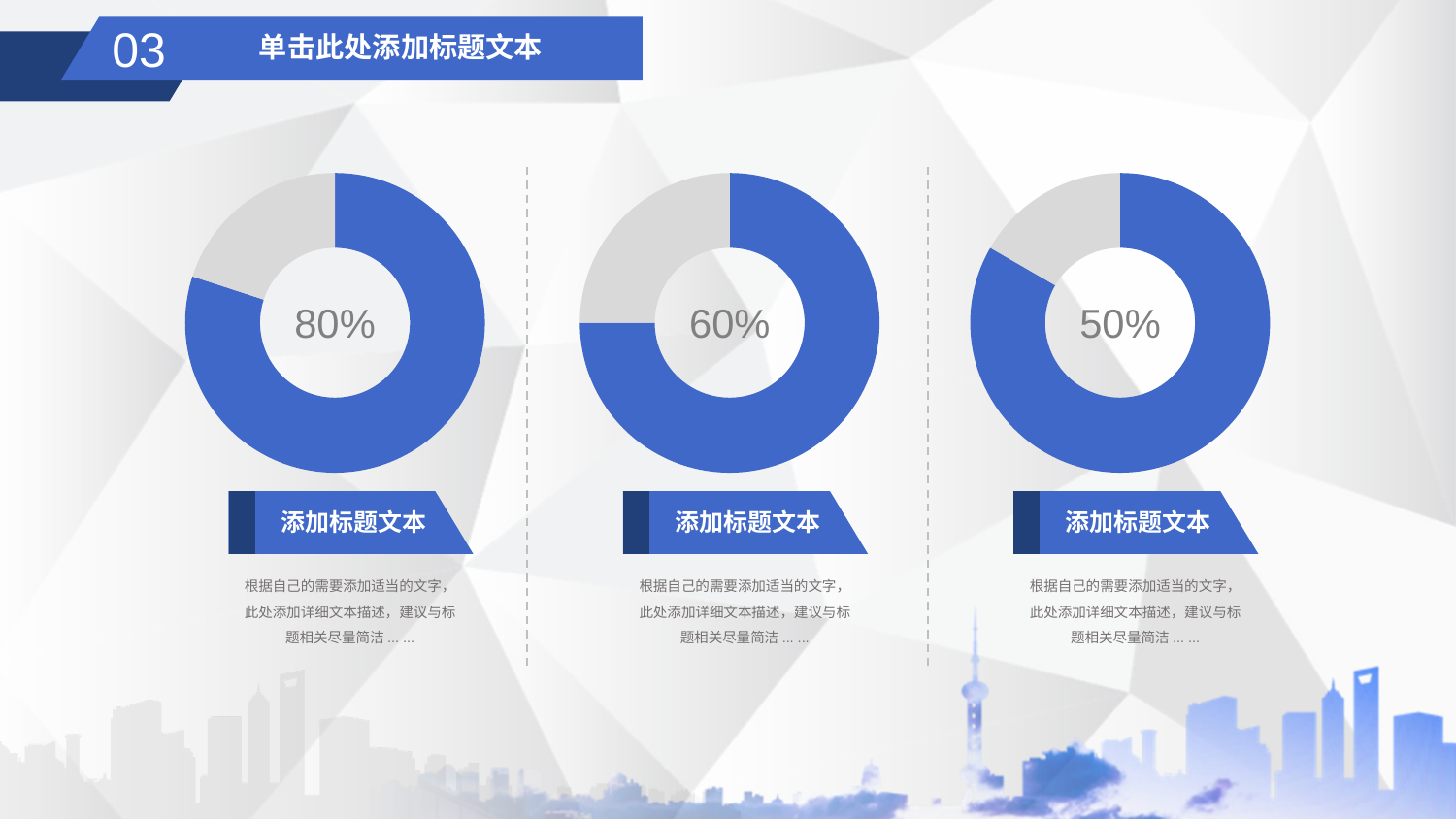

03

单击此处添加标题文本

### Chart

| Category | 销售额 |
|---|---|
| 2015 | 80.0 |
| 2016 | 20.0 |

### Chart

| Category | 销售额 |
|---|---|
| 2015 | 60.0 |
| 2016 | 20.0 |

### Chart

| Category | 销售额 |
|---|---|
| 2015 | 50.0 |
| 2016 | 10.0 |
80%
60%
50%

添加标题文本
根据自己的需要添加适当的文字，此处添加详细文本描述，建议与标题相关尽量简洁... ...
添加标题文本
根据自己的需要添加适当的文字，此处添加详细文本描述，建议与标题相关尽量简洁... ...
添加标题文本
根据自己的需要添加适当的文字，此处添加详细文本描述，建议与标题相关尽量简洁... ...